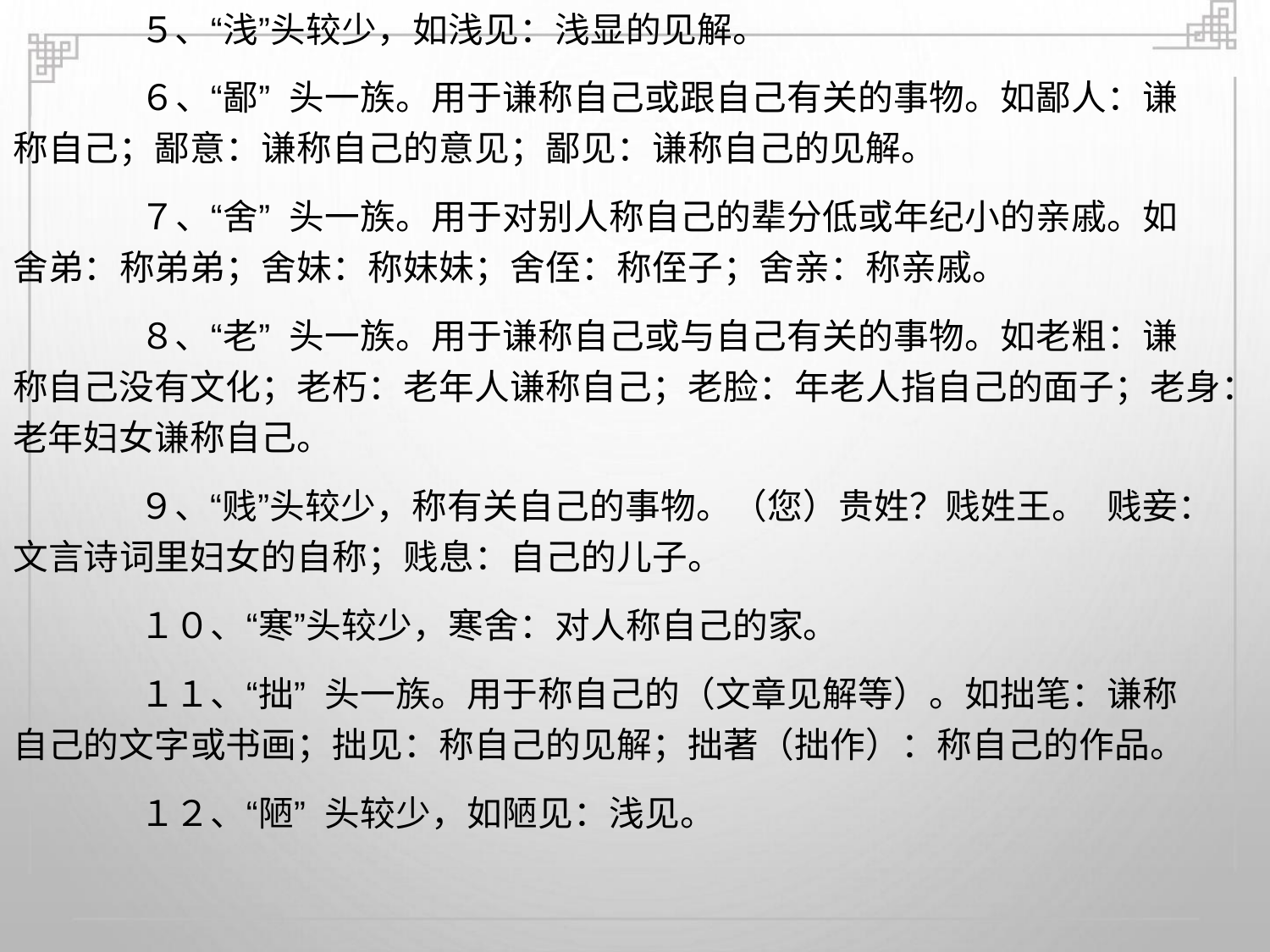

５、“浅”头较少，如浅见：浅显的见解。
６、“鄙” 头一族。用于谦称自己或跟自己有关的事物。如鄙人：谦
称自己；鄙意：谦称自己的意见；鄙见：谦称自己的见解。
７、“舍” 头一族。用于对别人称自己的辈分低或年纪小的亲戚。如
舍弟：称弟弟；舍妹：称妹妹；舍侄：称侄子；舍亲：称亲戚。
８、“老” 头一族。用于谦称自己或与自己有关的事物。如老粗：谦
称自己没有文化；老朽：老年人谦称自己；老脸：年老人指自己的面子；老身：
老年妇女谦称自己。
９、“贱”头较少，称有关自己的事物。（您）贵姓？贱姓王。 贱妾：
文言诗词里妇女的自称；贱息：自己的儿子。
１０、“寒”头较少，寒舍：对人称自己的家。
１１、“拙” 头一族。用于称自己的（文章见解等）。如拙笔：谦称
自己的文字或书画；拙见：称自己的见解；拙著（拙作）：称自己的作品。
１２、“陋” 头较少，如陋见：浅见。